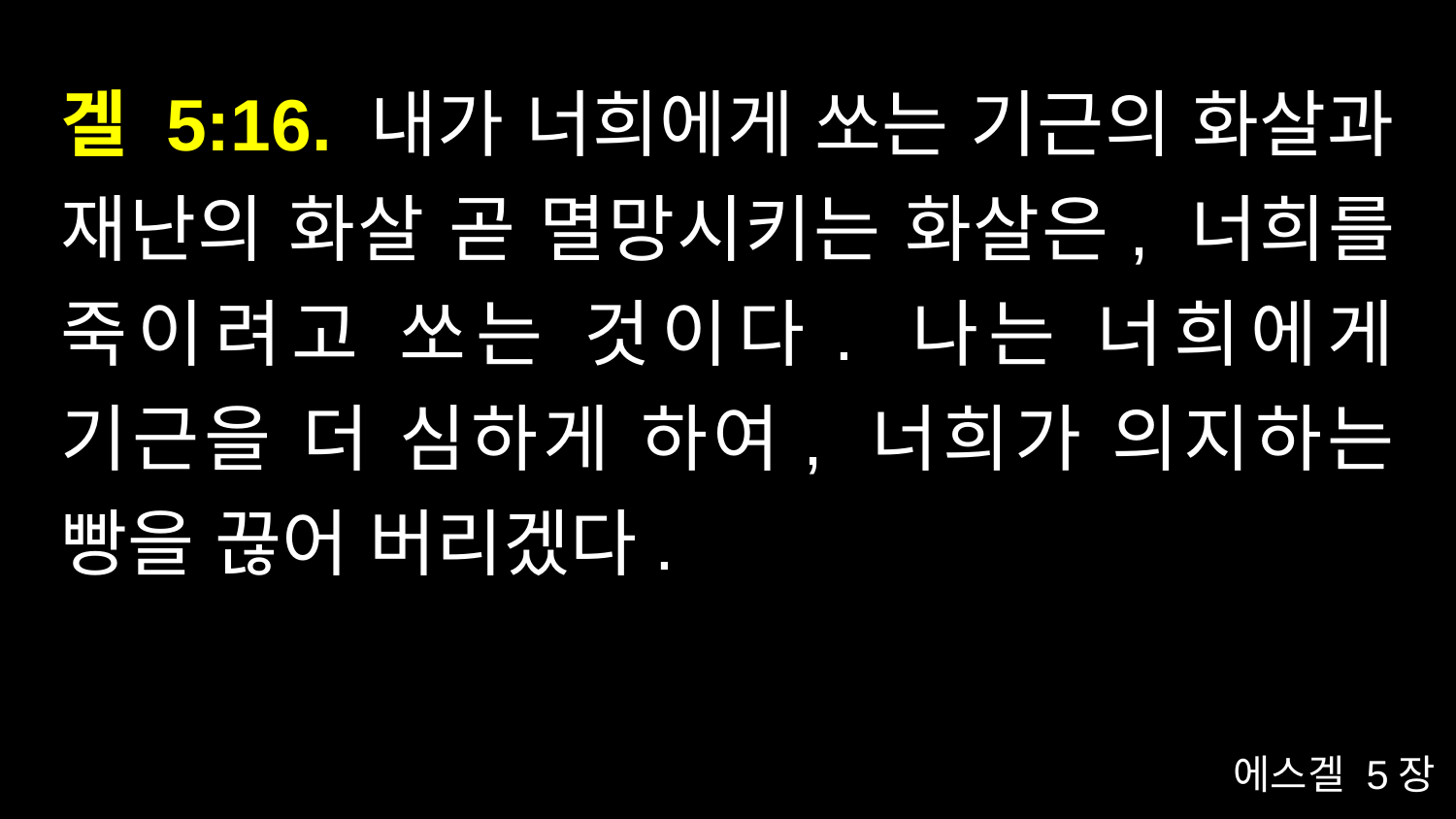

# 겔 5:16. 내가 너희에게 쏘는 기근의 화살과 재난의 화살 곧 멸망시키는 화살은, 너희를 죽이려고 쏘는 것이다. 나는 너희에게 기근을 더 심하게 하여, 너희가 의지하는 빵을 끊어 버리겠다.
에스겔 5장